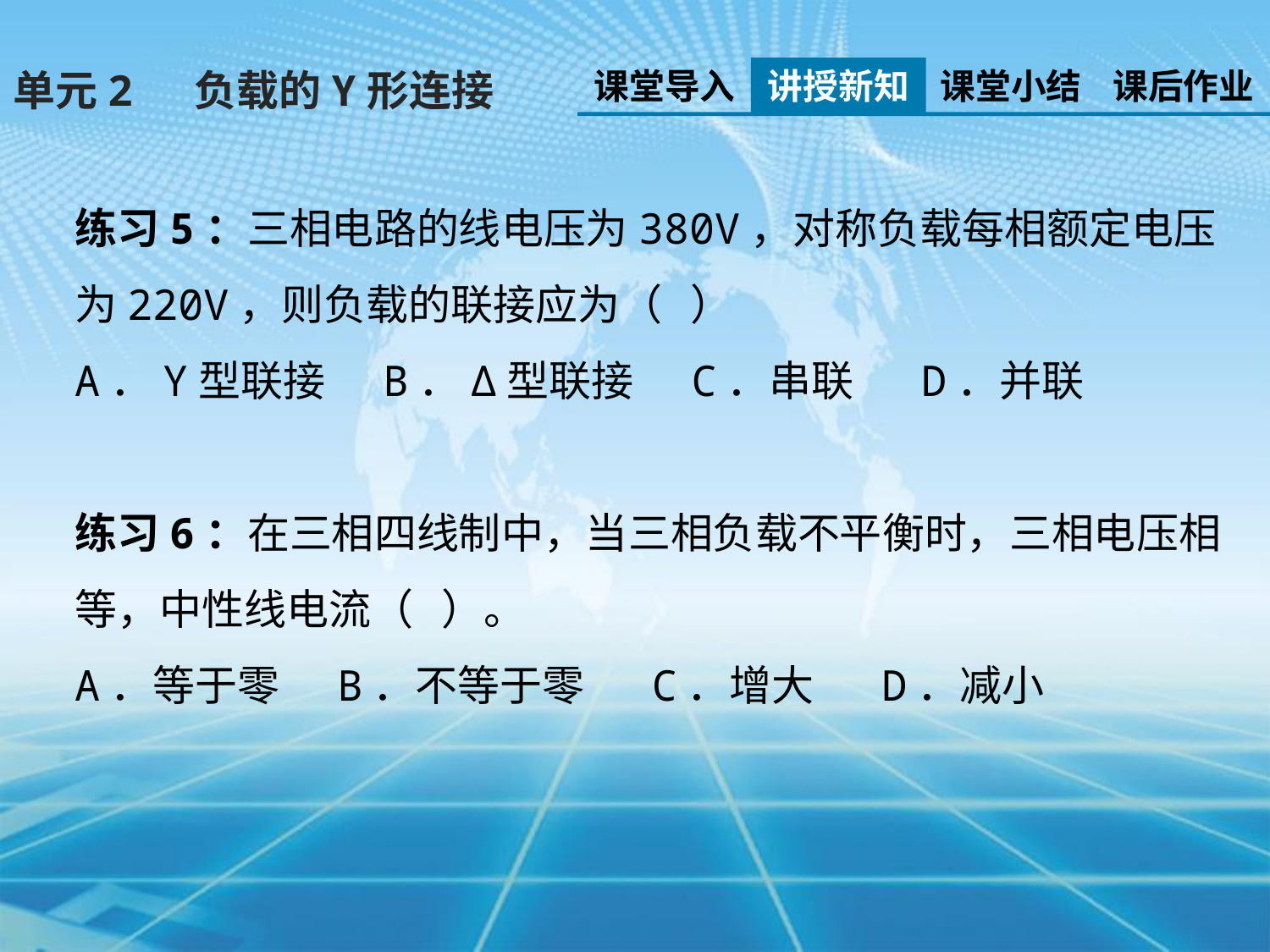

课堂导入
讲授新知
课堂小结
课后作业
单元2  负载的Y形连接
练习5：三相电路的线电压为380V，对称负载每相额定电压为220V，则负载的联接应为（   ）
A．Y型联接     B．Δ型联接     C．串联      D．并联

练习6：在三相四线制中，当三相负载不平衡时，三相电压相等，中性线电流（   ）。
A．等于零     B．不等于零      C．增大      D．减小